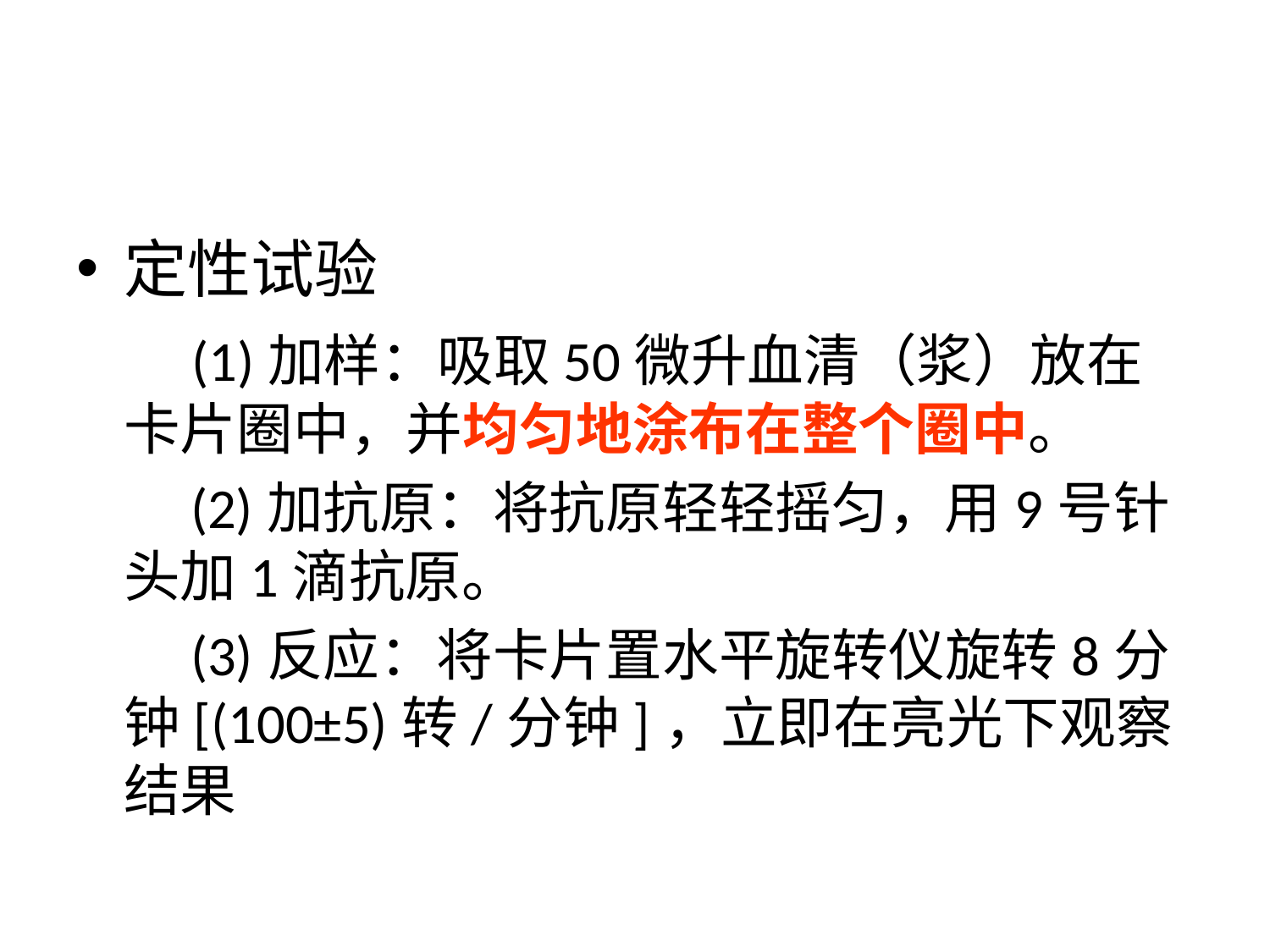

#
定性试验
        (1)加样：吸取50微升血清（浆）放在卡片圈中，并均匀地涂布在整个圈中。
         (2)加抗原：将抗原轻轻摇匀，用9号针头加1滴抗原。
         (3)反应：将卡片置水平旋转仪旋转8分钟[(100±5)转/分钟]，立即在亮光下观察结果